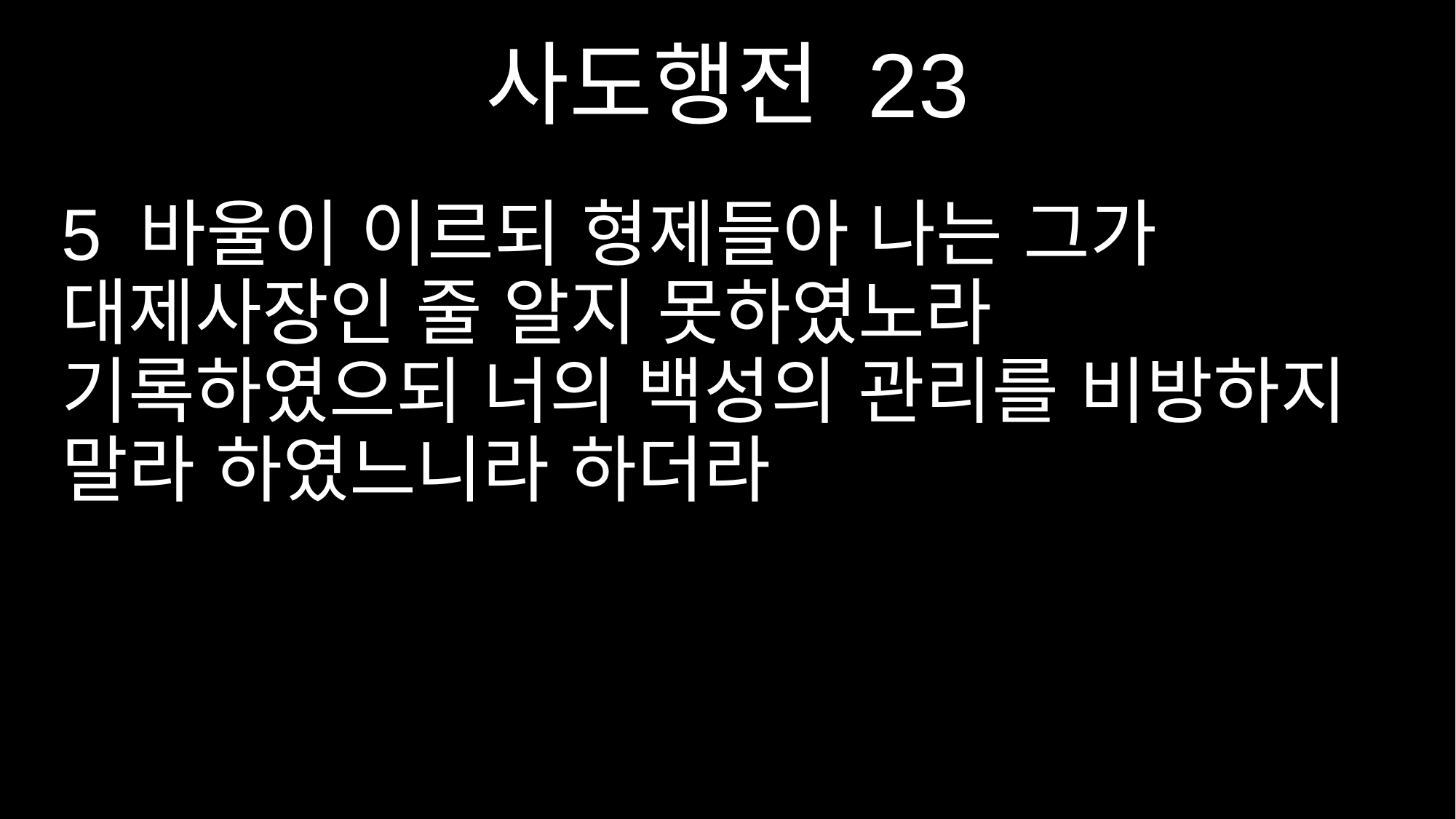

사도행전 23
5 바울이 이르되 형제들아 나는 그가 대제사장인 줄 알지 못하였노라 기록하였으되 너의 백성의 관리를 비방하지 말라 하였느니라 하더라